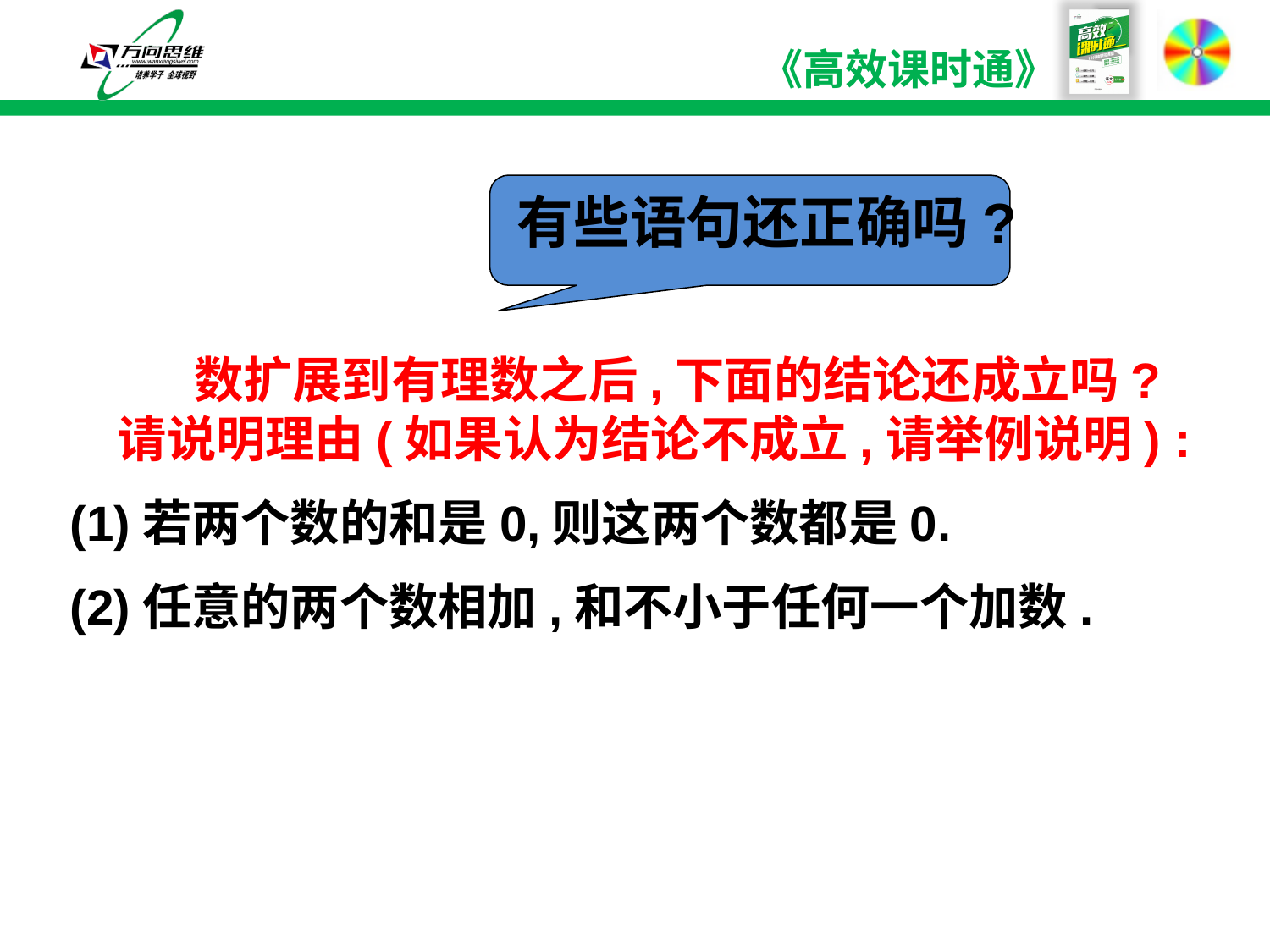

有些语句还正确吗?
          数扩展到有理数之后,下面的结论还成立吗?请说明理由(如果认为结论不成立,请举例说明) :
(1)若两个数的和是0,则这两个数都是0.
(2)任意的两个数相加,和不小于任何一个加数.